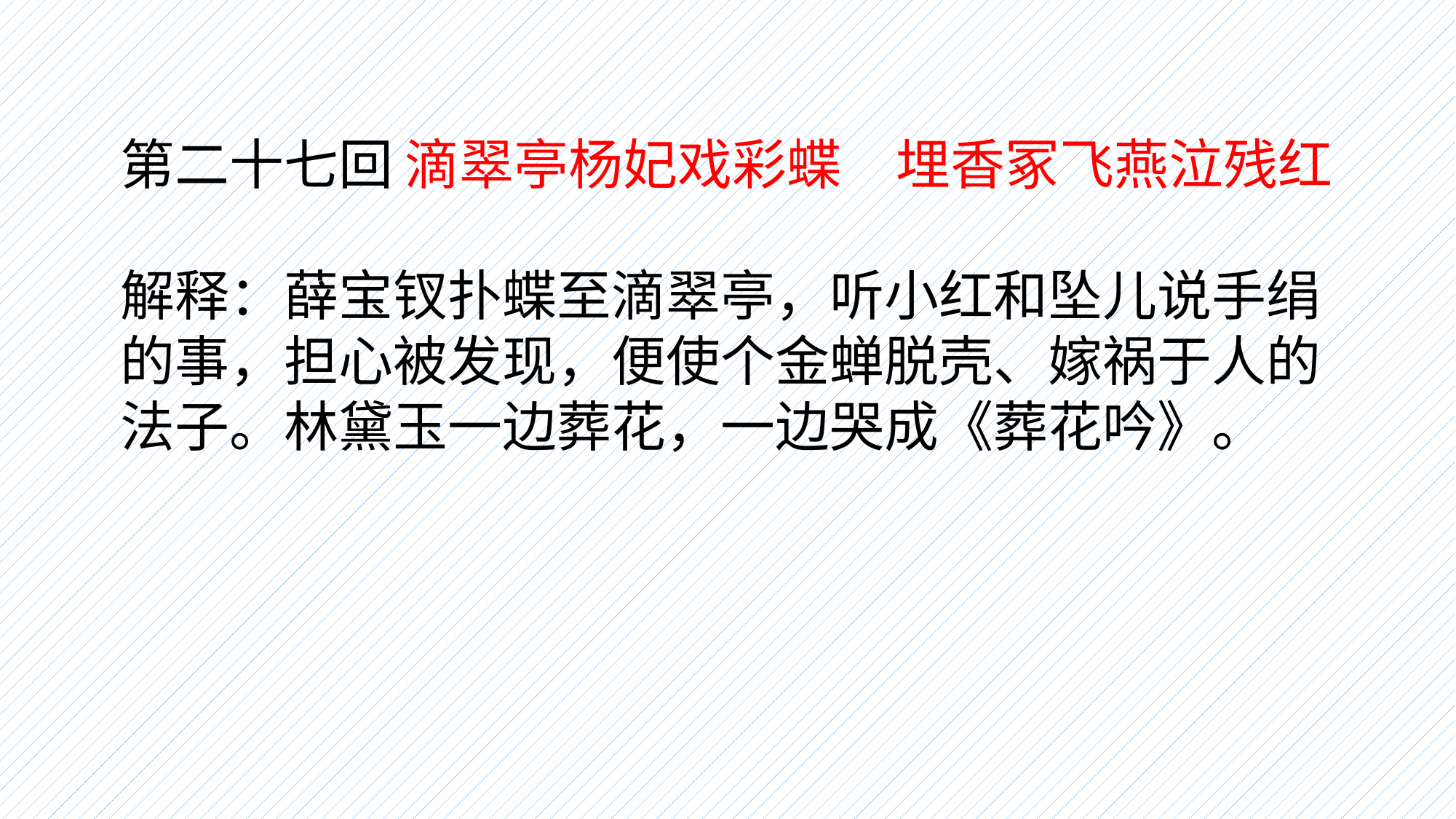

第二十七回 滴翠亭杨妃戏彩蝶　埋香冢飞燕泣残红

解释：薛宝钗扑蝶至滴翠亭，听小红和坠儿说手绢的事，担心被发现，便使个金蝉脱壳、嫁祸于人的法子。林黛玉一边葬花，一边哭成《葬花吟》。